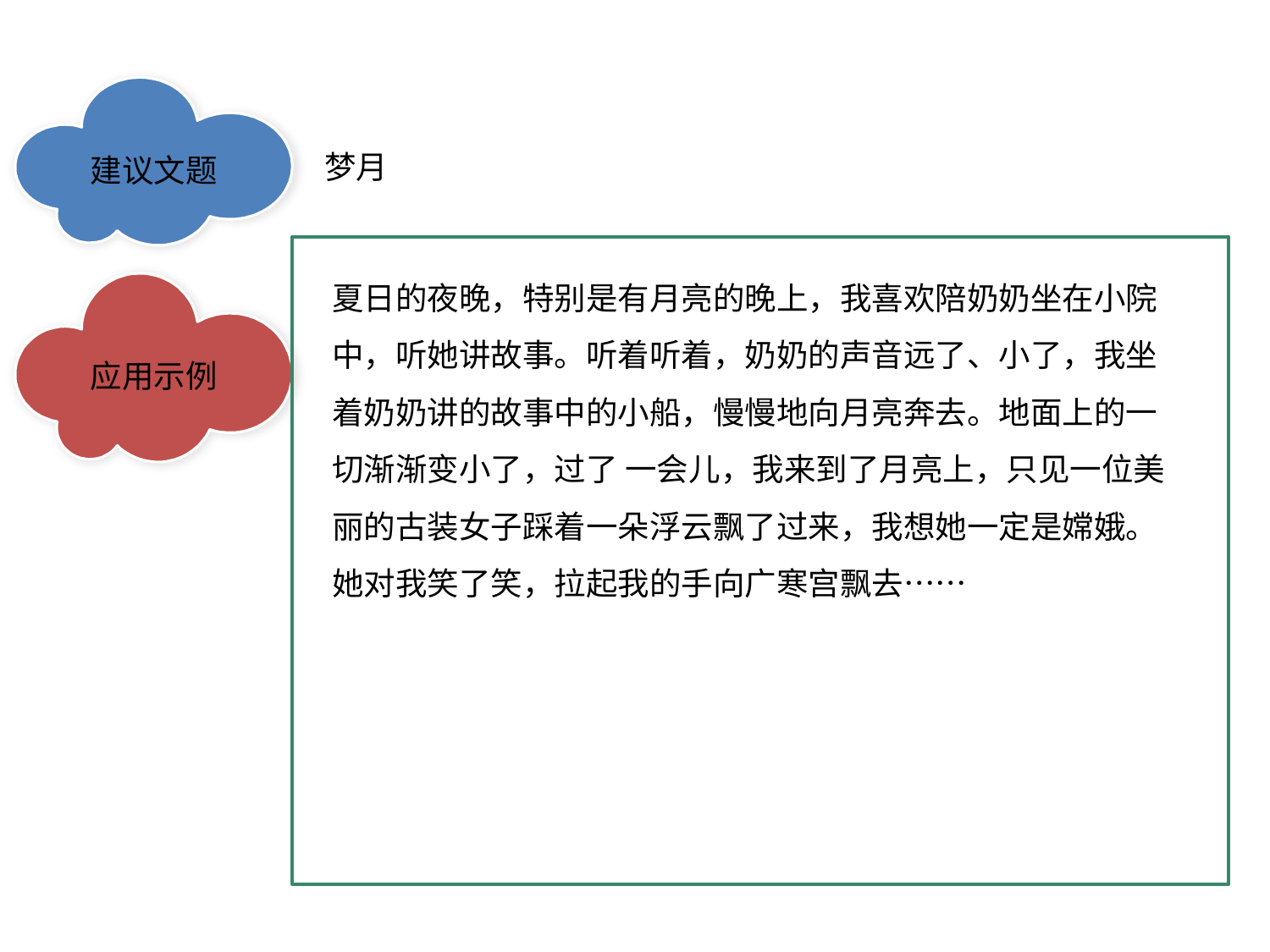

建议文题
梦月

夏日的夜晚，特别是有月亮的晚上，我喜欢陪奶奶坐在小院中，听她讲故事。听着听着，奶奶的声音远了、小了，我坐着奶奶讲的故事中的小船，慢慢地向月亮奔去。地面上的一切渐渐变小了，过了 一会儿，我来到了月亮上，只见一位美丽的古装女子踩着一朵浮云飘了过来，我想她一定是嫦娥。她对我笑了笑，拉起我的手向广寒宫飘去……
应用示例